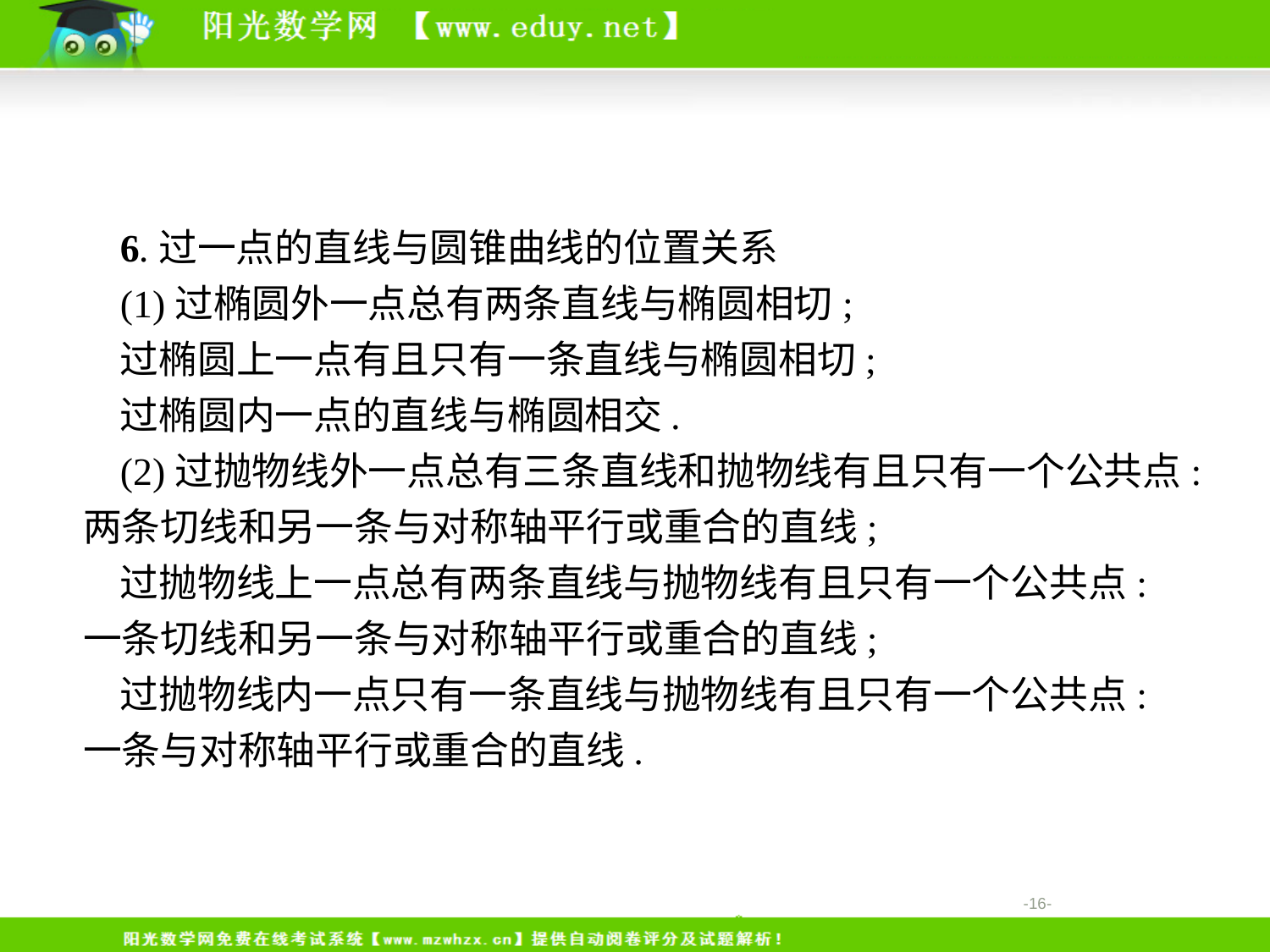

6.过一点的直线与圆锥曲线的位置关系
(1)过椭圆外一点总有两条直线与椭圆相切;
过椭圆上一点有且只有一条直线与椭圆相切;
过椭圆内一点的直线与椭圆相交.
(2)过抛物线外一点总有三条直线和抛物线有且只有一个公共点:两条切线和另一条与对称轴平行或重合的直线;
过抛物线上一点总有两条直线与抛物线有且只有一个公共点:一条切线和另一条与对称轴平行或重合的直线;
过抛物线内一点只有一条直线与抛物线有且只有一个公共点:一条与对称轴平行或重合的直线.
-16-